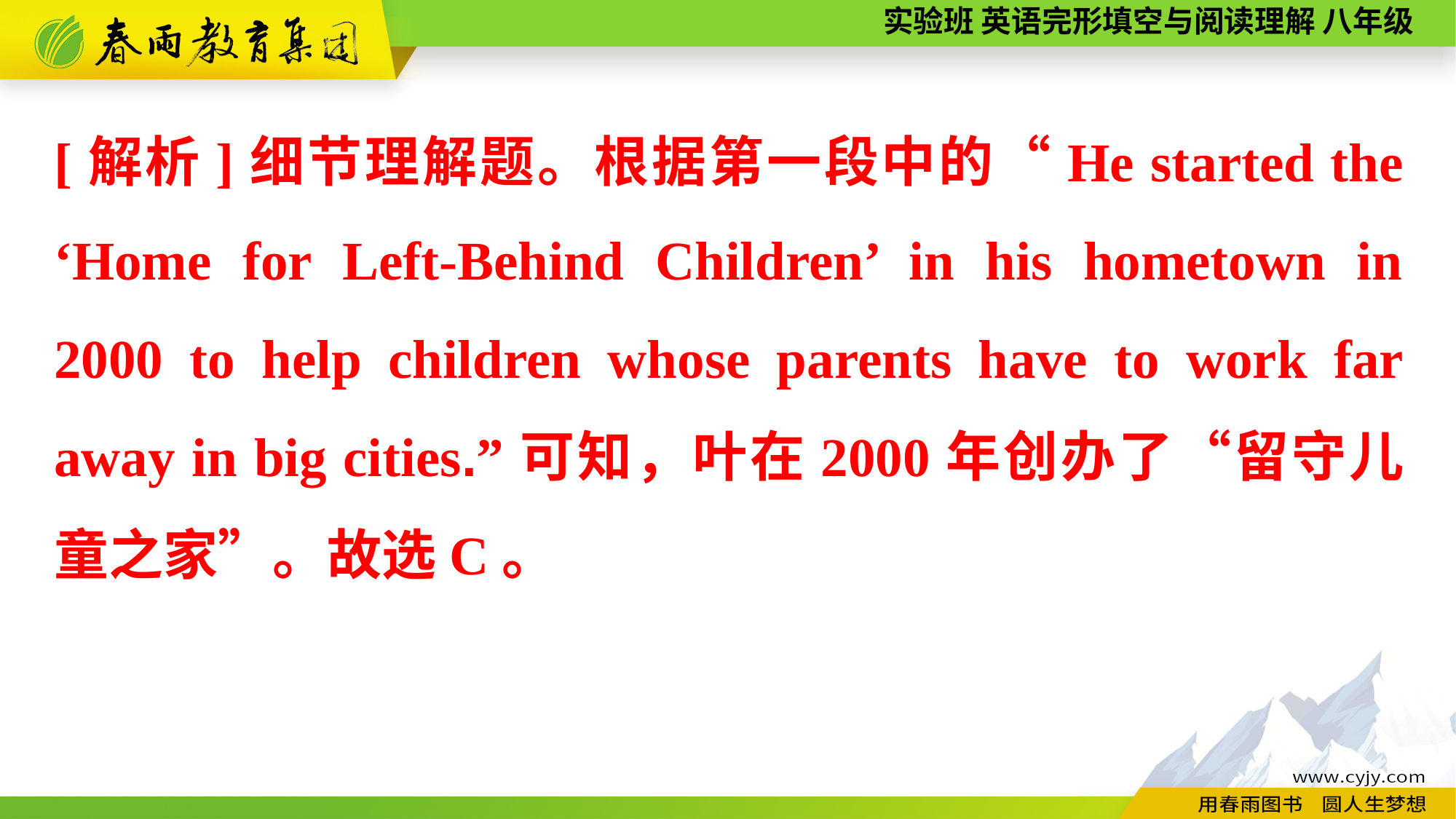

[解析]细节理解题。根据第一段中的“He started the ‘Home for Left-Behind Children’ in his hometown in 2000 to help children whose parents have to work far away in big cities.”可知，叶在2000年创办了“留守儿童之家”。故选C。